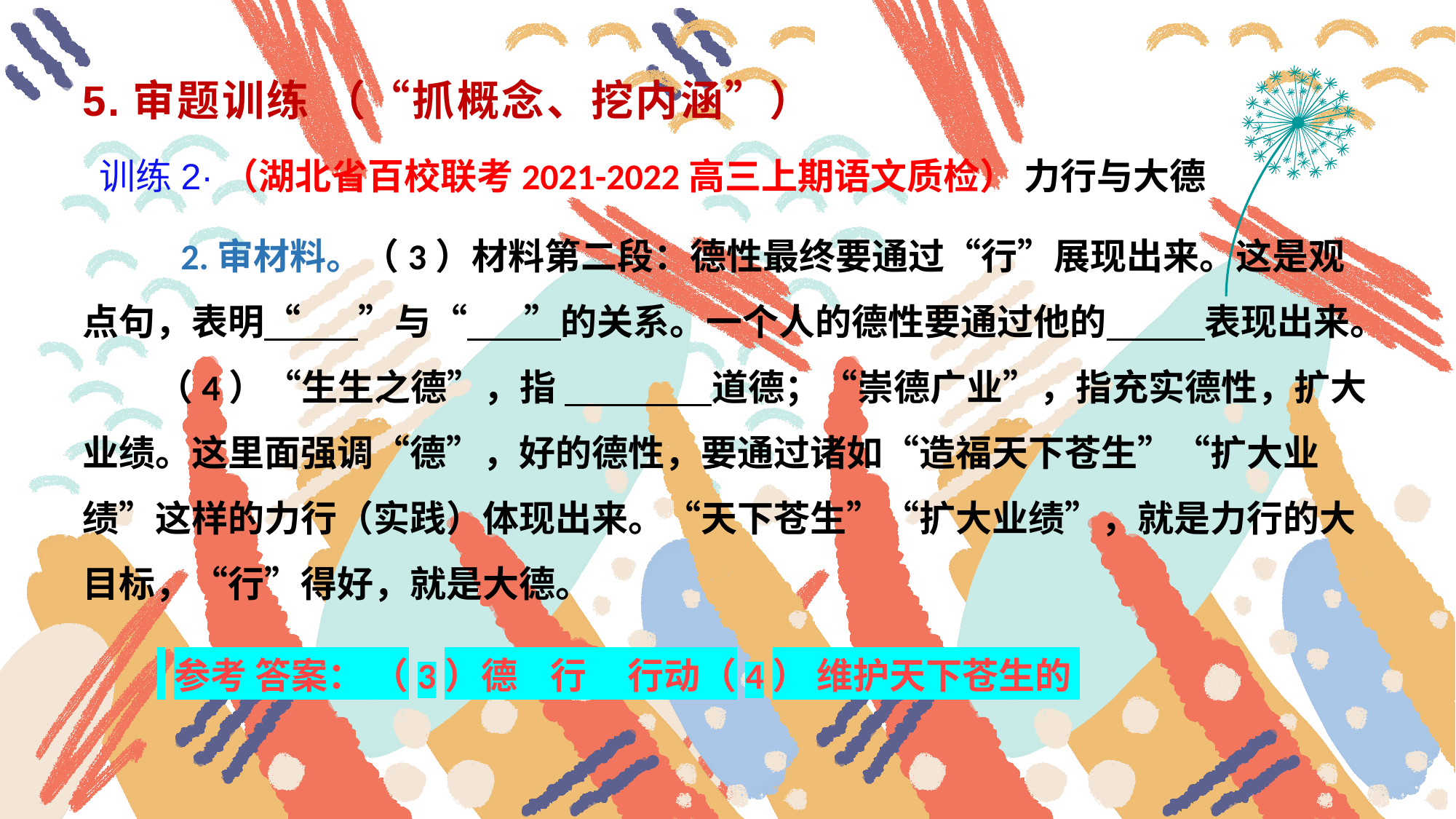

5.审题训练 （“抓概念、挖内涵”）
 训练2·（湖北省百校联考2021-2022高三上期语文质检） 力行与大德
            2.审材料。（3）材料第二段：德性最终要通过“行”展现出来。这是观点句，表明“       ”与“       ”的关系。一个人的德性要通过他的            表现出来。
        （4）“生生之德”，指                   道德；“崇德广业”，指充实德性，扩大业绩。这里面强调“德”，好的德性，要通过诸如“造福天下苍生”“扩大业绩”这样的力行（实践）体现出来。“天下苍生”“扩大业绩”，就是力行的大目标，“行”得好，就是大德。

        参考 答案： （3）德    行     行动（4） 维护天下苍生的